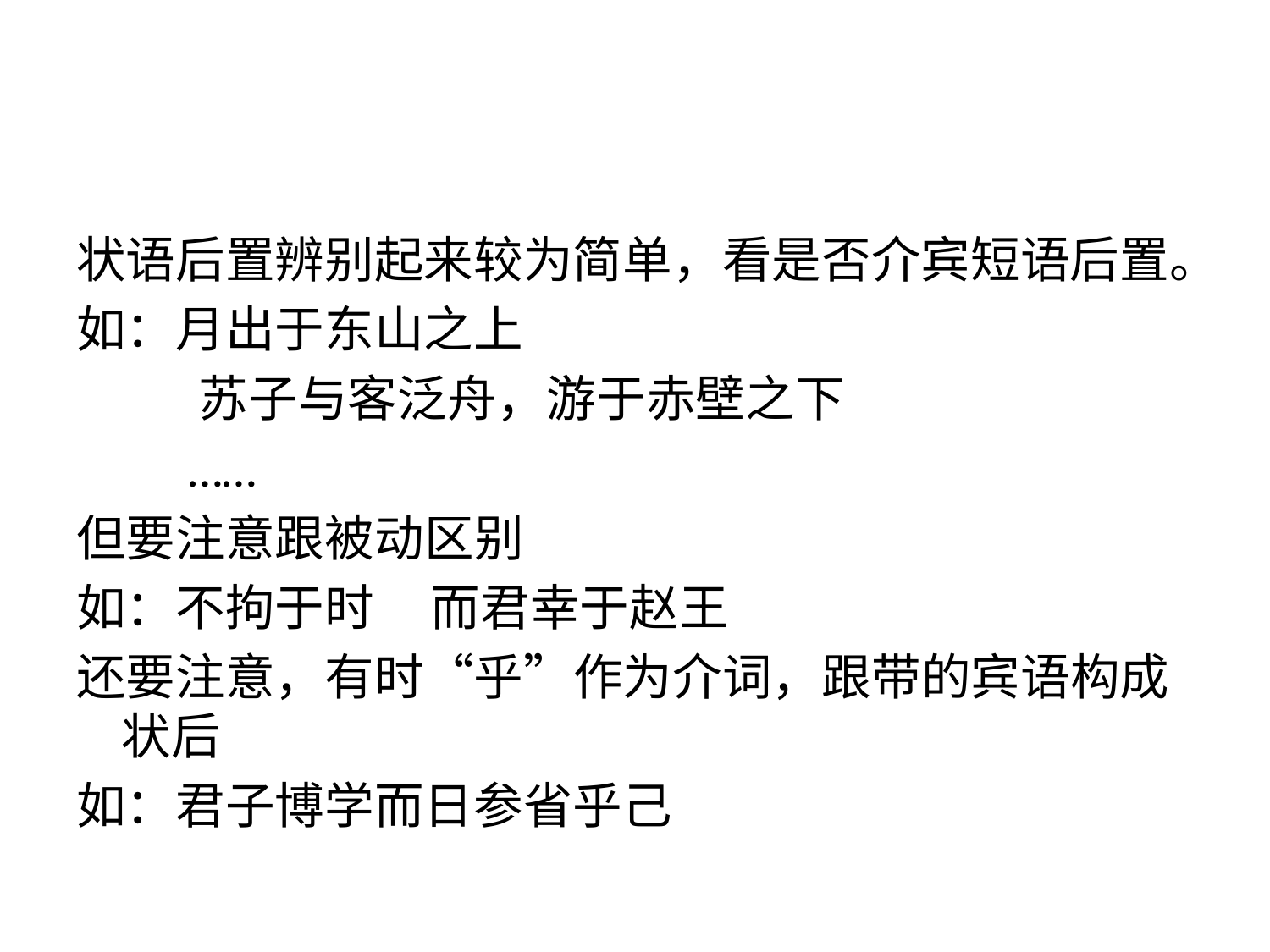

#
状语后置辨别起来较为简单，看是否介宾短语后置。
如：月出于东山之上
          苏子与客泛舟，游于赤壁之下
          ……
但要注意跟被动区别
如：不拘于时     而君幸于赵王
还要注意，有时“乎”作为介词，跟带的宾语构成状后
如：君子博学而日参省乎己